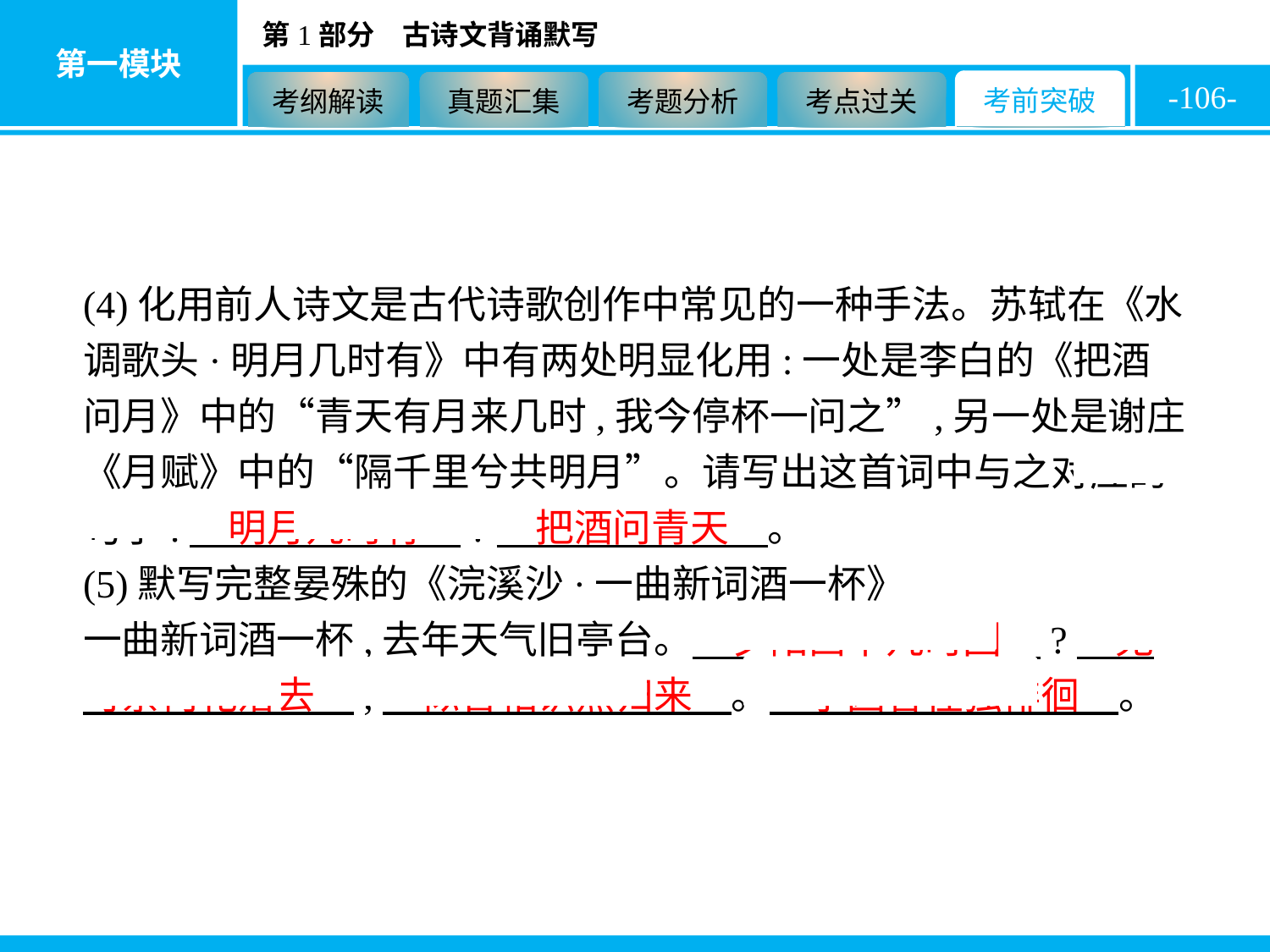

-106-
(4)化用前人诗文是古代诗歌创作中常见的一种手法。苏轼在《水调歌头·明月几时有》中有两处明显化用:一处是李白的《把酒问月》中的“青天有月来几时,我今停杯一问之”,另一处是谢庄《月赋》中的“隔千里兮共明月”。请写出这首词中与之对应的句子:　明月几时有　?　把酒问青天　。
(5)默写完整晏殊的《浣溪沙·一曲新词酒一杯》
一曲新词酒一杯,去年天气旧亭台。　夕阳西下几时回　?　无可奈何花落去　,　似曾相识燕归来　。　小园香径独徘徊　。